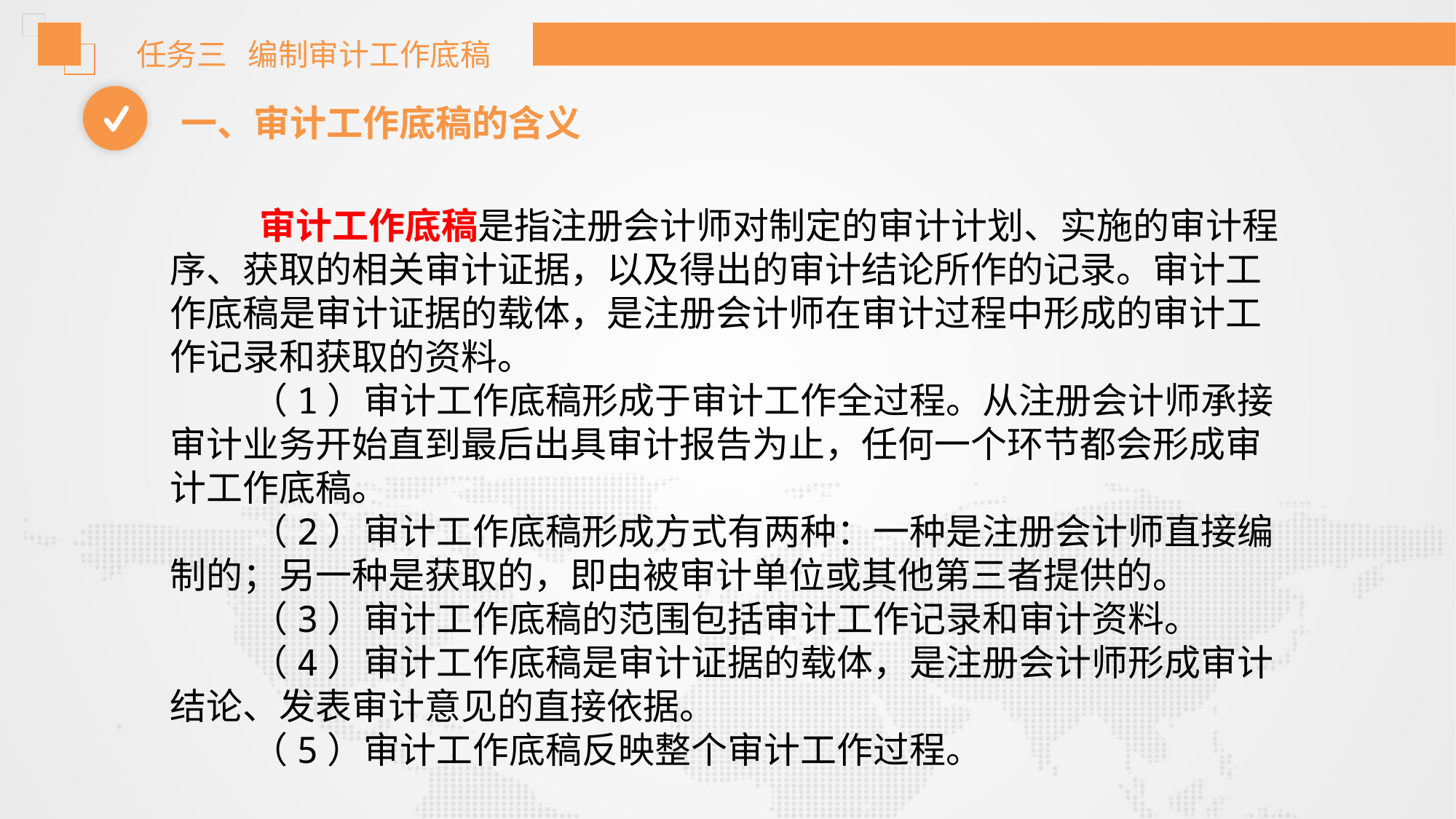

任务三   编制审计工作底稿

一、审计工作底稿的含义
    审计工作底稿是指注册会计师对制定的审计计划、实施的审计程序、获取的相关审计证据，以及得出的审计结论所作的记录。审计工作底稿是审计证据的载体，是注册会计师在审计过程中形成的审计工作记录和获取的资料。
   （1）审计工作底稿形成于审计工作全过程。从注册会计师承接审计业务开始直到最后出具审计报告为止，任何一个环节都会形成审计工作底稿。
   （2）审计工作底稿形成方式有两种：一种是注册会计师直接编制的；另一种是获取的，即由被审计单位或其他第三者提供的。
   （3）审计工作底稿的范围包括审计工作记录和审计资料。
   （4）审计工作底稿是审计证据的载体，是注册会计师形成审计结论、发表审计意见的直接依据。
   （5）审计工作底稿反映整个审计工作过程。